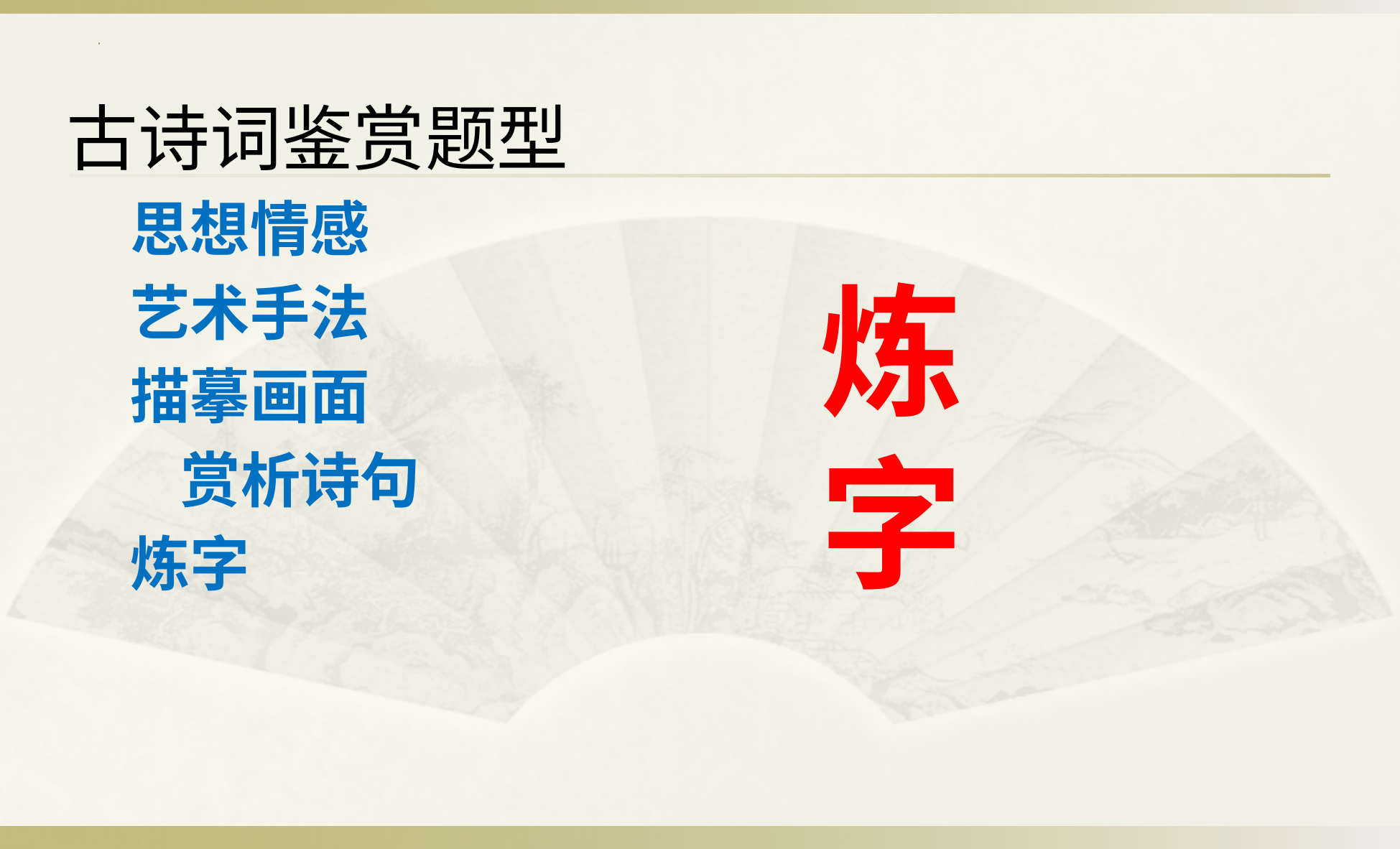

#
古诗词鉴赏题型
   思想情感
   艺术手法
   描摹画面
      赏析诗句
   炼字

炼  字